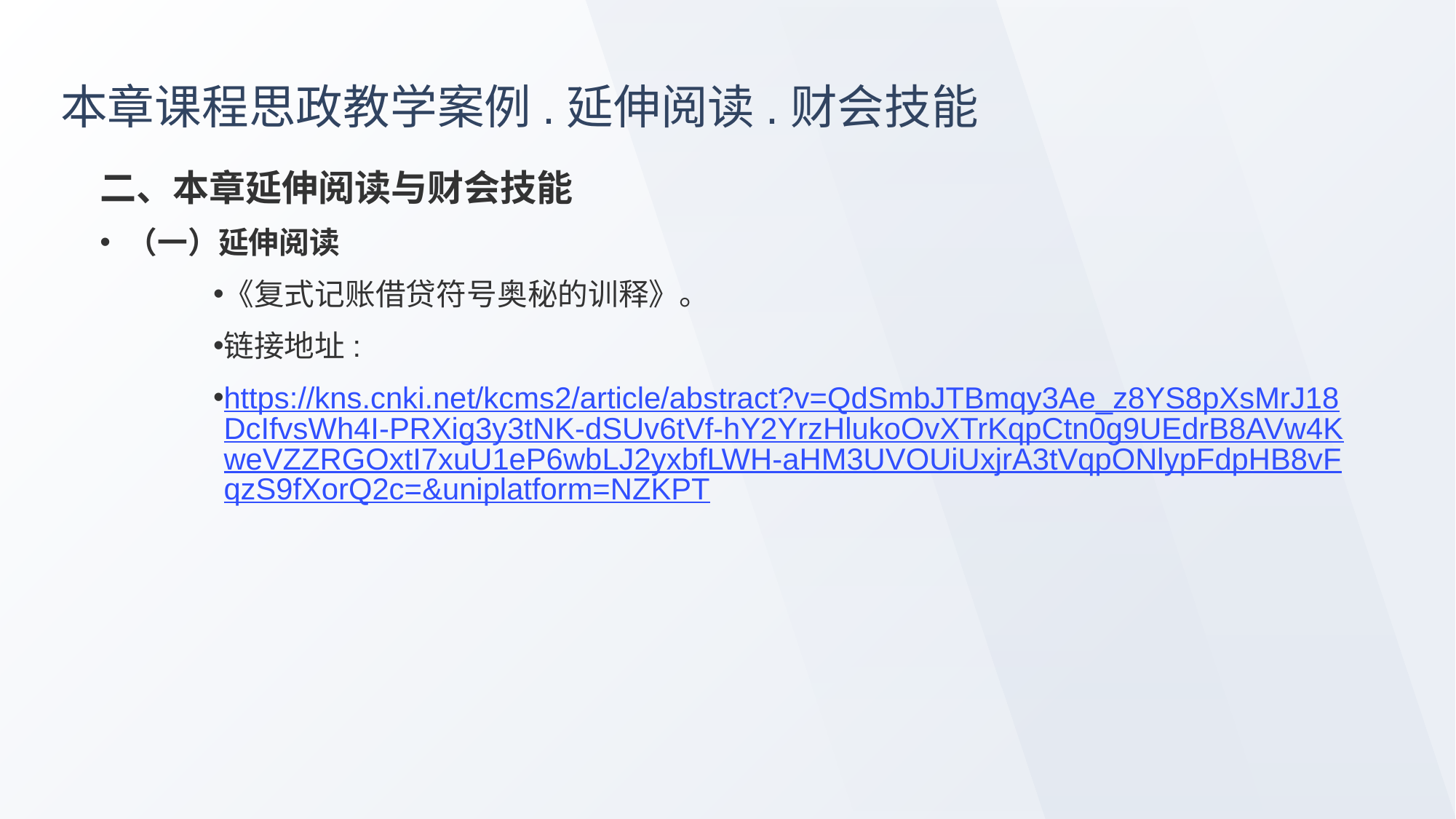

# 本章课程思政教学案例.延伸阅读.财会技能
二、本章延伸阅读与财会技能
（一）延伸阅读
《复式记账借贷符号奥秘的训释》。
链接地址:
https://kns.cnki.net/kcms2/article/abstract?v=QdSmbJTBmqy3Ae_z8YS8pXsMrJ18DcIfvsWh4I-PRXig3y3tNK-dSUv6tVf-hY2YrzHlukoOvXTrKqpCtn0g9UEdrB8AVw4KweVZZRGOxtI7xuU1eP6wbLJ2yxbfLWH-aHM3UVOUiUxjrA3tVqpONlypFdpHB8vFqzS9fXorQ2c=&uniplatform=NZKPT